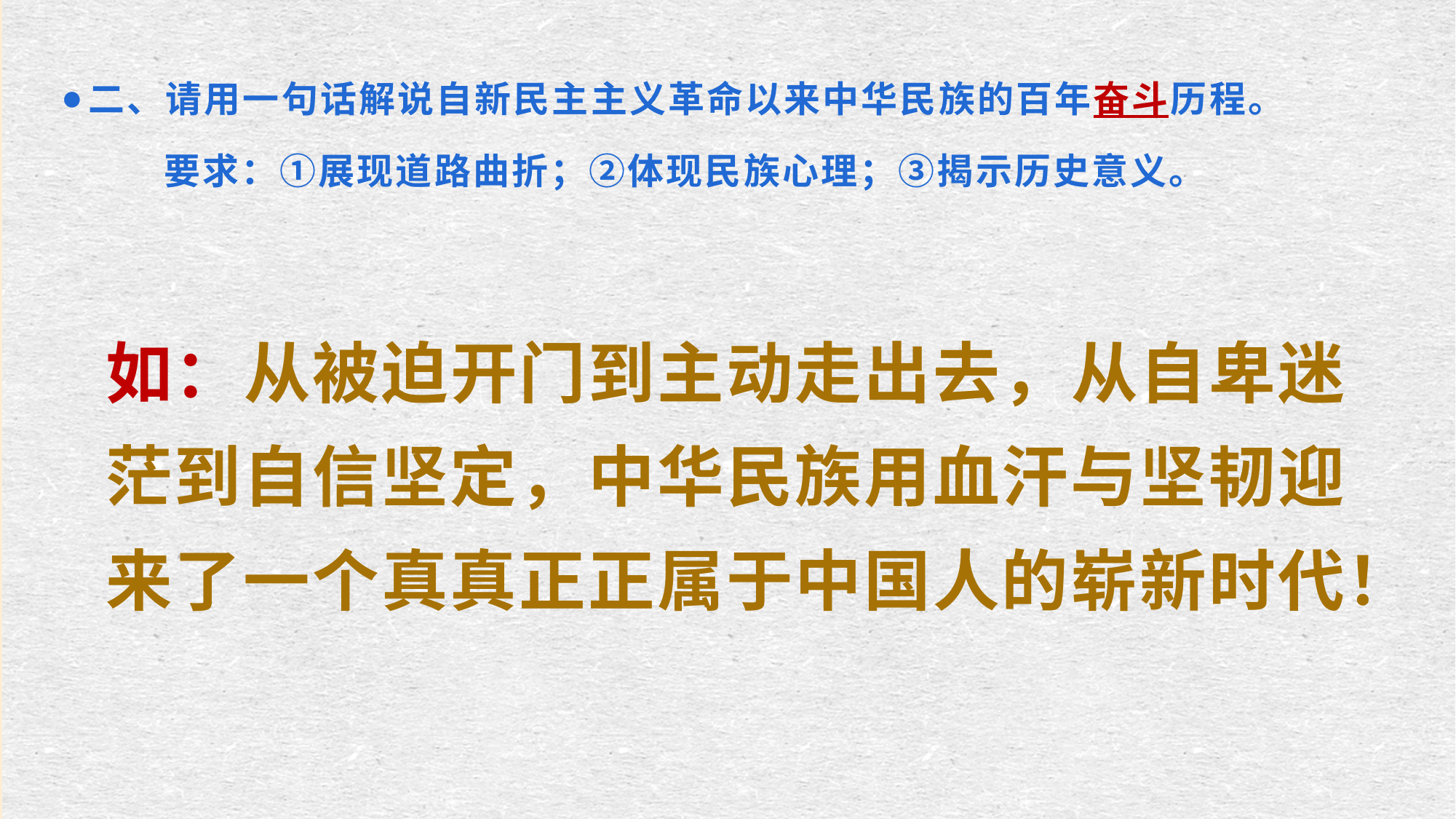

二、请用一句话解说自新民主主义革命以来中华民族的百年奋斗历程。
         要求：①展现道路曲折；②体现民族心理；③揭示历史意义。
如：从被迫开门到主动走出去，从自卑迷茫到自信坚定，中华民族用血汗与坚韧迎来了一个真真正正属于中国人的崭新时代！